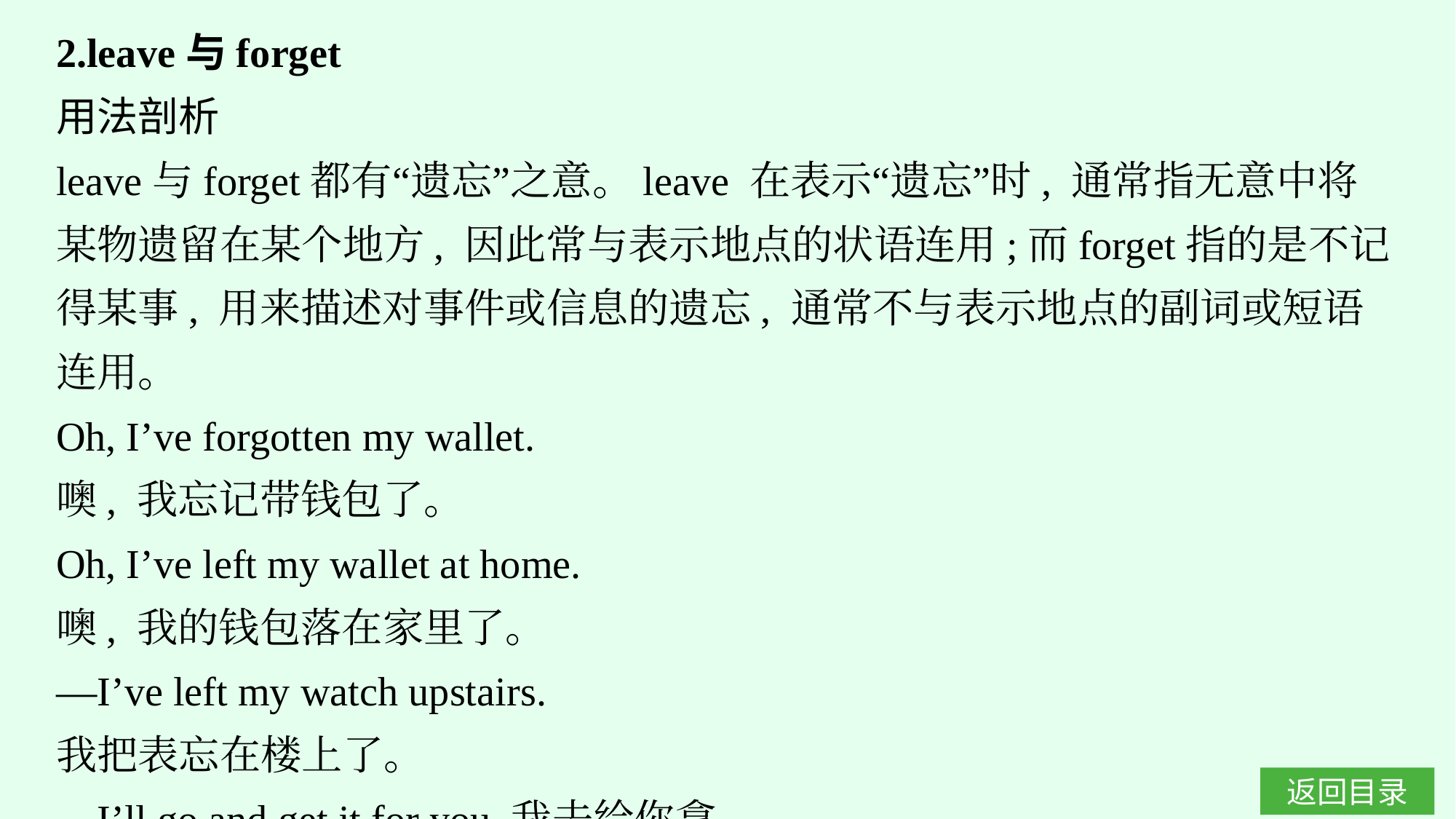

2.leave与forget
用法剖析
leave与forget都有“遗忘”之意。leave 在表示“遗忘”时, 通常指无意中将某物遗留在某个地方, 因此常与表示地点的状语连用;而forget指的是不记得某事, 用来描述对事件或信息的遗忘, 通常不与表示地点的副词或短语连用。
Oh, I’ve forgotten my wallet.
噢, 我忘记带钱包了。
Oh, I’ve left my wallet at home.
噢, 我的钱包落在家里了。
—I’ve left my watch upstairs.
我把表忘在楼上了。
—I’ll go and get it for you.我去给你拿。